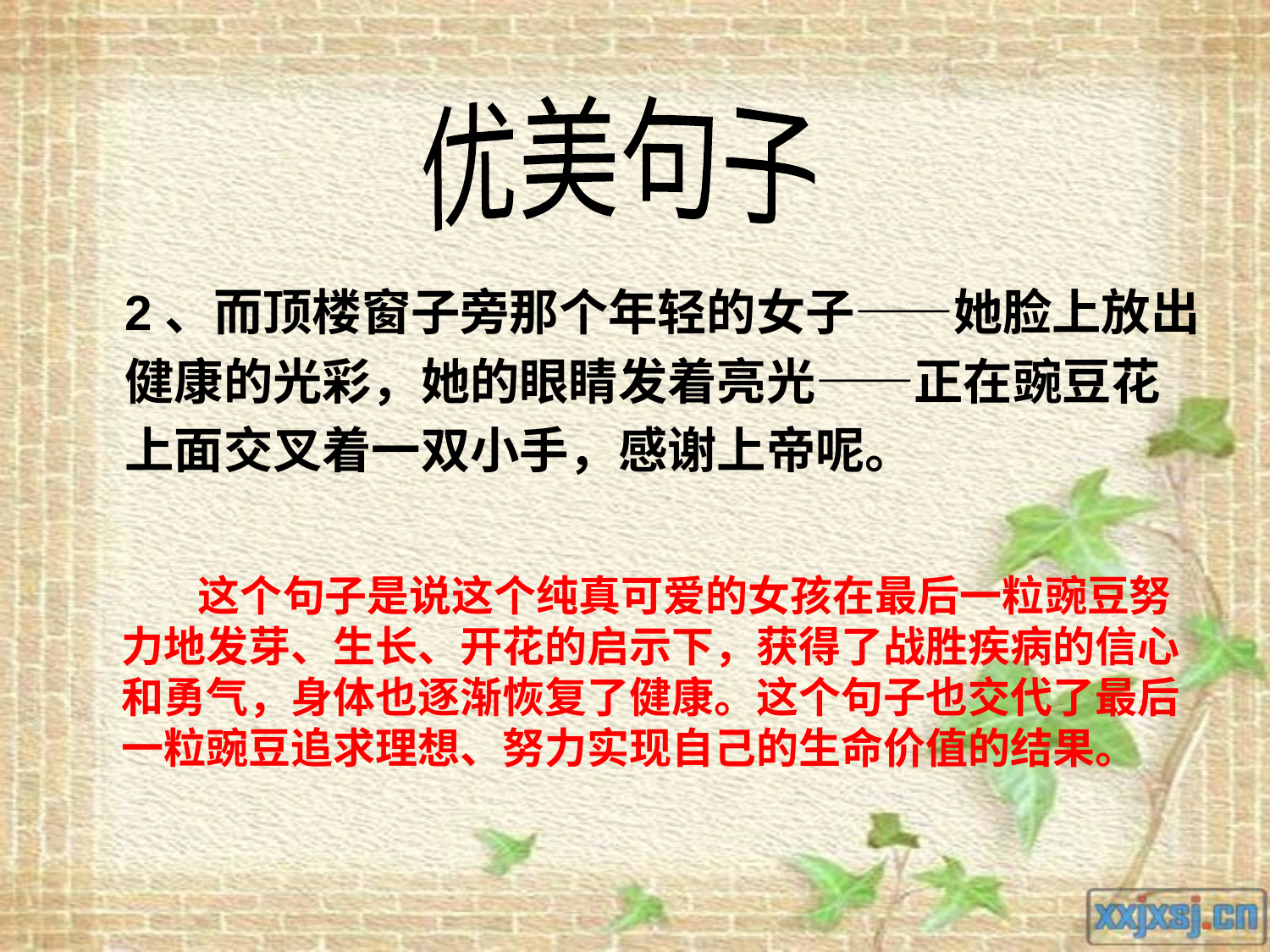

优美句子
2、而顶楼窗子旁那个年轻的女子——她脸上放出
健康的光彩，她的眼睛发着亮光——正在豌豆花
上面交叉着一双小手，感谢上帝呢。
       这个句子是说这个纯真可爱的女孩在最后一粒豌豆努
力地发芽、生长、开花的启示下，获得了战胜疾病的信心
和勇气，身体也逐渐恢复了健康。这个句子也交代了最后
一粒豌豆追求理想、努力实现自己的生命价值的结果。